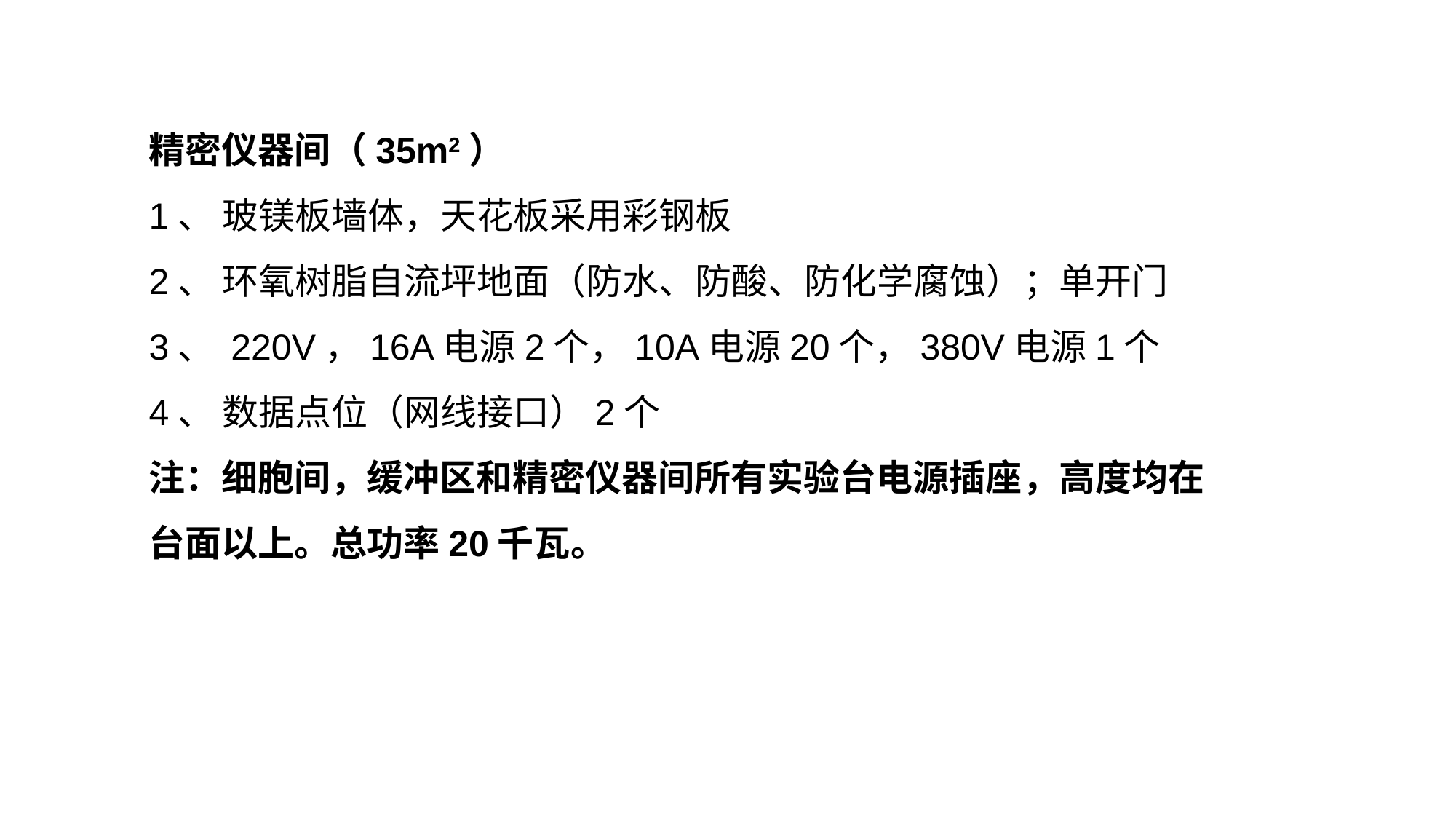

精密仪器间（35m2）
1、 玻镁板墙体，天花板采用彩钢板
2、 环氧树脂自流坪地面（防水、防酸、防化学腐蚀）；单开门
3、 220V，16A电源2个，10A电源20个，380V电源1个
4、 数据点位（网线接口）2个
注：细胞间，缓冲区和精密仪器间所有实验台电源插座，高度均在台面以上。总功率20千瓦。